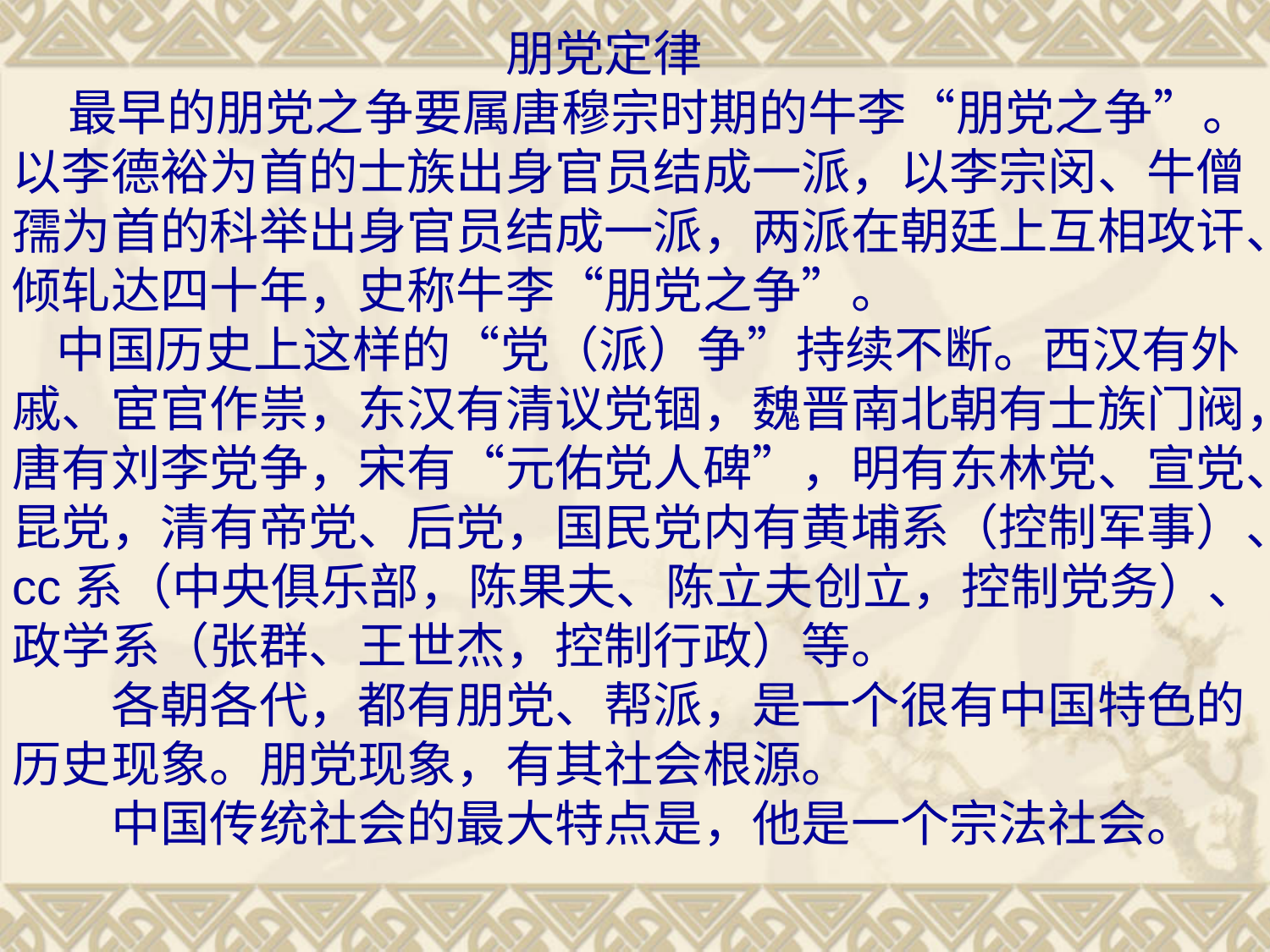

朋党定律
    最早的朋党之争要属唐穆宗时期的牛李“朋党之争”。以李德裕为首的士族出身官员结成一派，以李宗闵、牛僧孺为首的科举出身官员结成一派，两派在朝廷上互相攻讦、倾轧达四十年，史称牛李“朋党之争”。
    中国历史上这样的“党（派）争”持续不断。西汉有外戚、宦官作祟，东汉有清议党锢，魏晋南北朝有士族门阀，唐有刘李党争，宋有“元佑党人碑”，明有东林党、宣党、昆党，清有帝党、后党，国民党内有黄埔系（控制军事）、cc系（中央俱乐部，陈果夫、陈立夫创立，控制党务）、政学系（张群、王世杰，控制行政）等。
　　各朝各代，都有朋党、帮派，是一个很有中国特色的历史现象。朋党现象，有其社会根源。
　　中国传统社会的最大特点是，他是一个宗法社会。